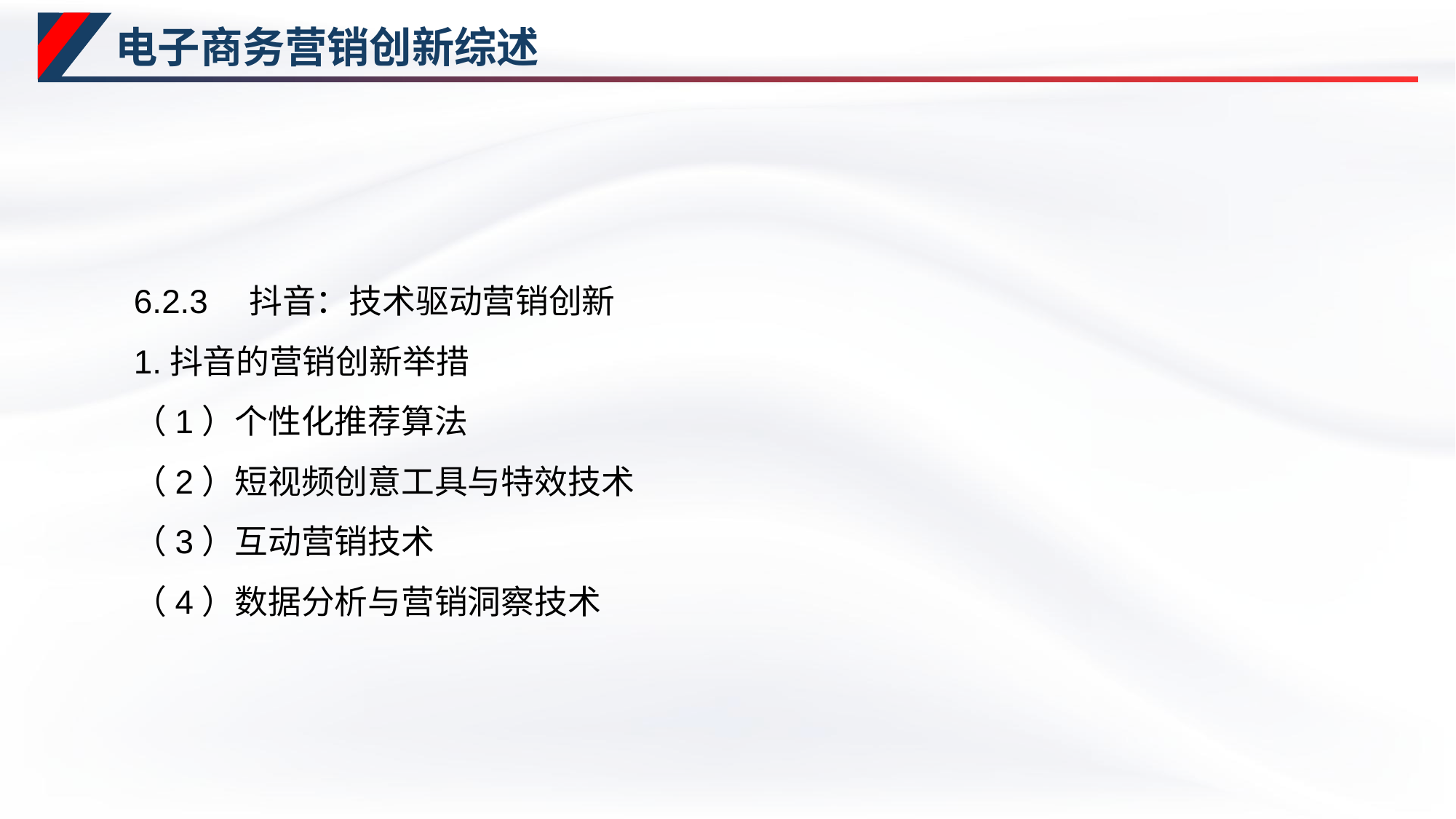

# 电子商务营销创新综述
6.2.3　抖音：技术驱动营销创新
1.抖音的营销创新举措
（1）个性化推荐算法
（2）短视频创意工具与特效技术
（3）互动营销技术
（4）数据分析与营销洞察技术